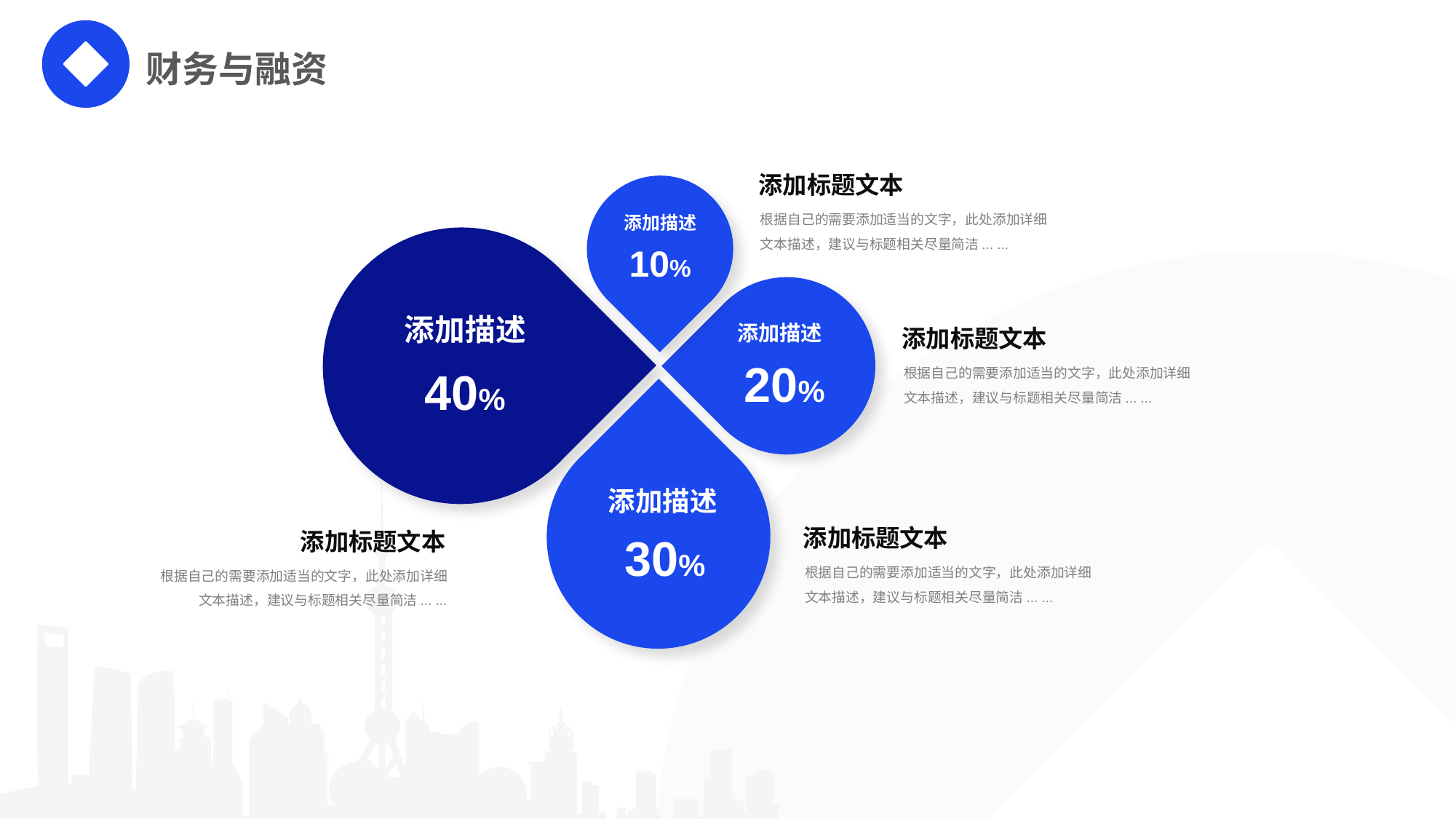

财务与融资
添加标题文本
根据自己的需要添加适当的文字，此处添加详细文本描述，建议与标题相关尽量简洁... ...

添加描述
10%

添加描述
40%

添加描述
20%
添加标题文本
根据自己的需要添加适当的文字，此处添加详细文本描述，建议与标题相关尽量简洁... ...

添加描述
30%
添加标题文本
根据自己的需要添加适当的文字，此处添加详细文本描述，建议与标题相关尽量简洁... ...
添加标题文本
根据自己的需要添加适当的文字，此处添加详细文本描述，建议与标题相关尽量简洁... ...